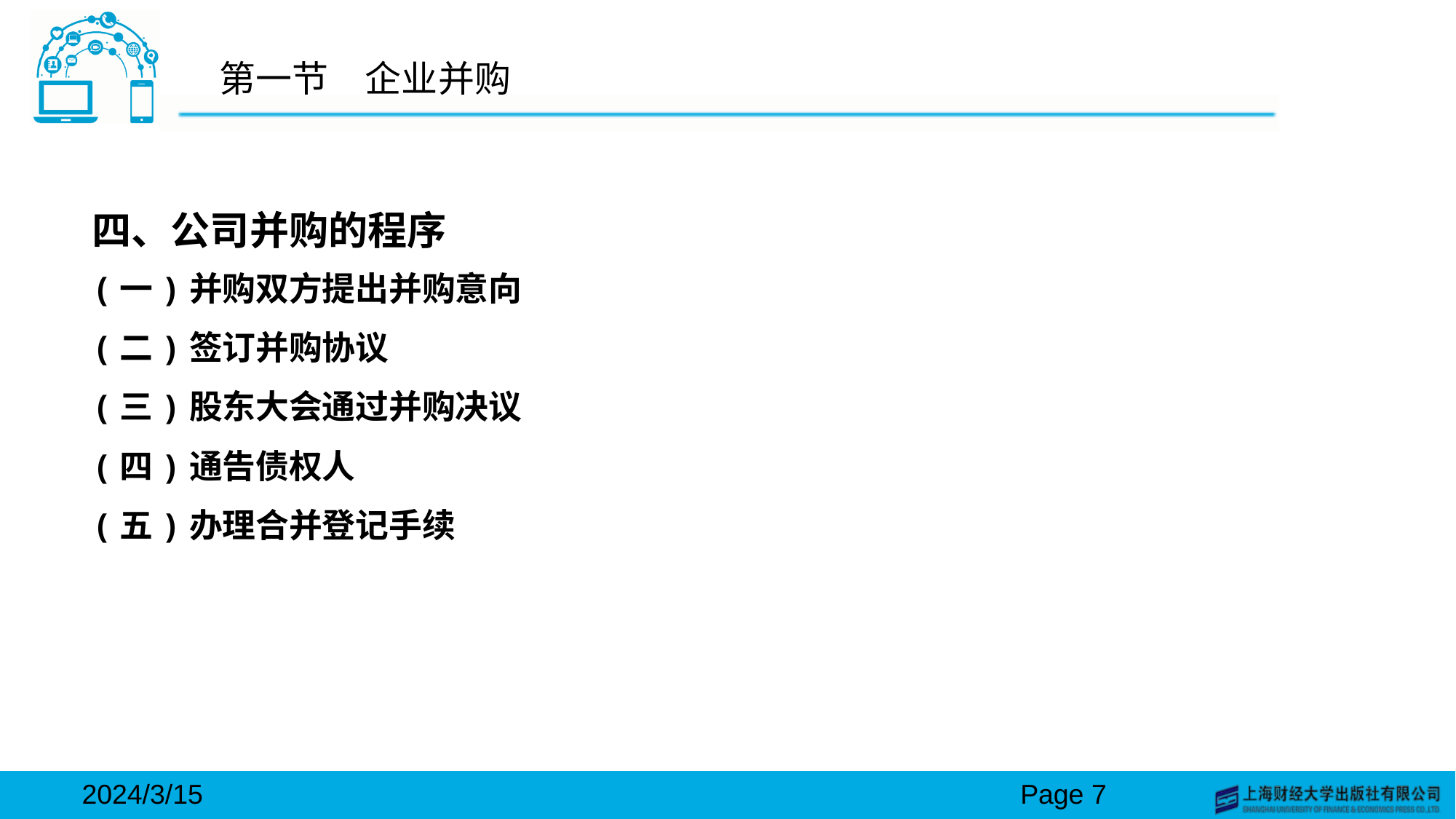

# 第一节　企业并购
四、公司并购的程序
(一)并购双方提出并购意向
(二)签订并购协议
(三)股东大会通过并购决议
(四)通告债权人
(五)办理合并登记手续

2024/3/15
Page 7